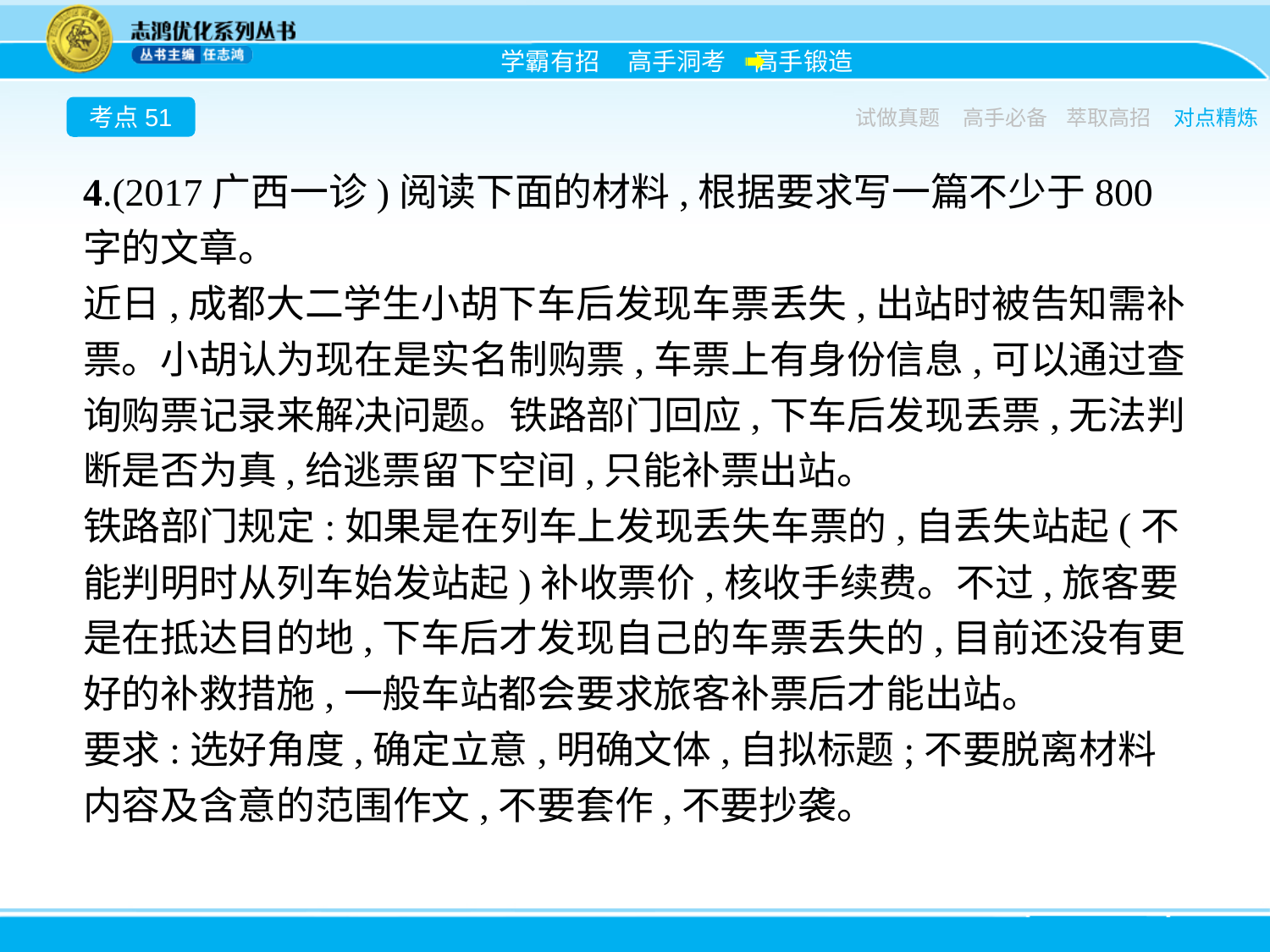

考点51
试做真题
高手必备
萃取高招
对点精炼
4.(2017广西一诊)阅读下面的材料,根据要求写一篇不少于800字的文章。
近日,成都大二学生小胡下车后发现车票丢失,出站时被告知需补票。小胡认为现在是实名制购票,车票上有身份信息,可以通过查询购票记录来解决问题。铁路部门回应,下车后发现丢票,无法判断是否为真,给逃票留下空间,只能补票出站。
铁路部门规定:如果是在列车上发现丢失车票的,自丢失站起(不能判明时从列车始发站起)补收票价,核收手续费。不过,旅客要是在抵达目的地,下车后才发现自己的车票丢失的,目前还没有更好的补救措施,一般车站都会要求旅客补票后才能出站。
要求:选好角度,确定立意,明确文体,自拟标题;不要脱离材料内容及含意的范围作文,不要套作,不要抄袭。